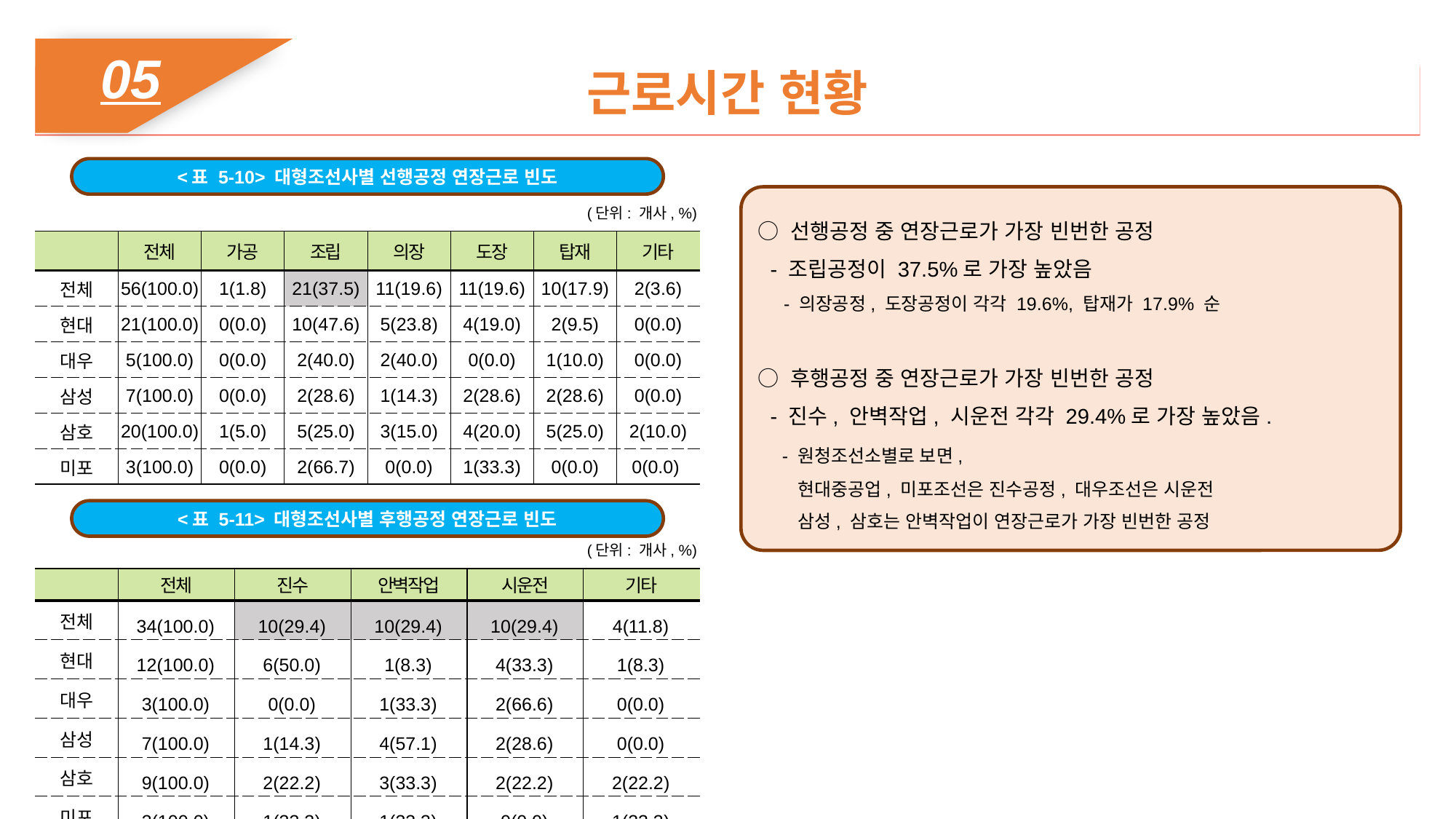

05
근로시간 현황
<표 5-10> 대형조선사별 선행공정 연장근로 빈도
○ 선행공정 중 연장근로가 가장 빈번한 공정
  - 조립공정이 37.5%로 가장 높았음
     - 의장공정, 도장공정이 각각 19.6%, 탑재가 17.9% 순

○ 후행공정 중 연장근로가 가장 빈번한 공정
  - 진수, 안벽작업, 시운전 각각 29.4%로 가장 높았음.
    - 원청조선소별로 보면,
       현대중공업, 미포조선은 진수공정, 대우조선은 시운전
       삼성, 삼호는 안벽작업이 연장근로가 가장 빈번한 공정
(단위: 개사, %)
|  | 전체 | 가공 | 조립 | 의장 | 도장 | 탑재 | 기타 |
| --- | --- | --- | --- | --- | --- | --- | --- |
| 전체 | 56(100.0) | 1(1.8) | 21(37.5) | 11(19.6) | 11(19.6) | 10(17.9) | 2(3.6) |
| 현대 | 21(100.0) | 0(0.0) | 10(47.6) | 5(23.8) | 4(19.0) | 2(9.5) | 0(0.0) |
| 대우 | 5(100.0) | 0(0.0) | 2(40.0) | 2(40.0) | 0(0.0) | 1(10.0) | 0(0.0) |
| 삼성 | 7(100.0) | 0(0.0) | 2(28.6) | 1(14.3) | 2(28.6) | 2(28.6) | 0(0.0) |
| 삼호 | 20(100.0) | 1(5.0) | 5(25.0) | 3(15.0) | 4(20.0) | 5(25.0) | 2(10.0) |
| 미포 | 3(100.0) | 0(0.0) | 2(66.7) | 0(0.0) | 1(33.3) | 0(0.0) | 0(0.0) |
<표 5-11> 대형조선사별 후행공정 연장근로 빈도
(단위: 개사, %)
|  | 전체 | 진수 | 안벽작업 | 시운전 | 기타 |
| --- | --- | --- | --- | --- | --- |
| 전체 | 34(100.0) | 10(29.4) | 10(29.4) | 10(29.4) | 4(11.8) |
| 현대 | 12(100.0) | 6(50.0) | 1(8.3) | 4(33.3) | 1(8.3) |
| 대우 | 3(100.0) | 0(0.0) | 1(33.3) | 2(66.6) | 0(0.0) |
| 삼성 | 7(100.0) | 1(14.3) | 4(57.1) | 2(28.6) | 0(0.0) |
| 삼호 | 9(100.0) | 2(22.2) | 3(33.3) | 2(22.2) | 2(22.2) |
| 미포 | 3(100.0) | 1(33.3) | 1(33.3) | 0(0.0) | 1(33.3) |